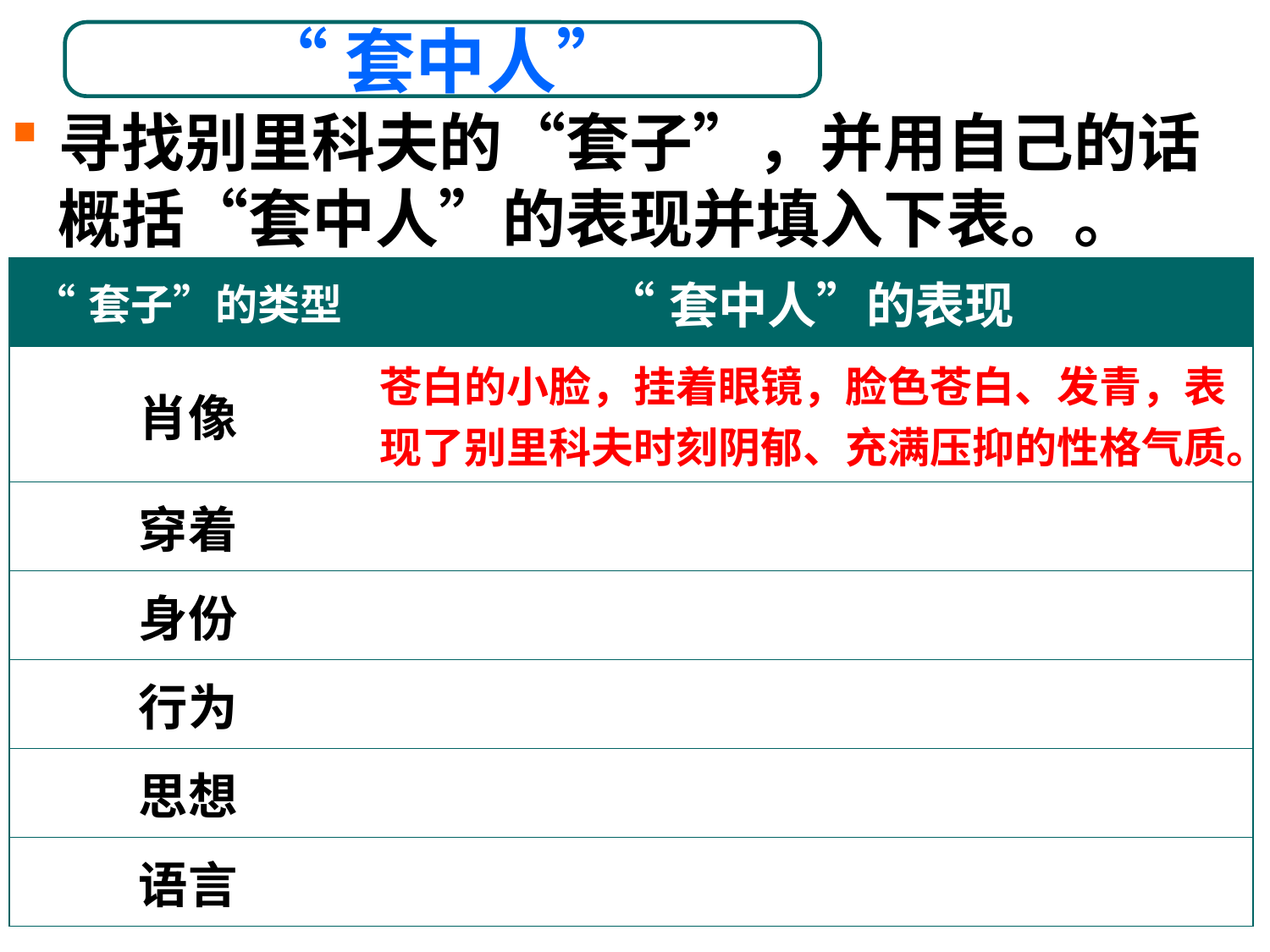

“套中人”
寻找别里科夫的“套子”，并用自己的话概括“套中人”的表现并填入下表。。
| “套子”的类型 | “套中人”的表现 |
| --- | --- |
| 肖像 | 苍白的小脸，挂着眼镜，脸色苍白、发青，表现了别里科夫时刻阴郁、充满压抑的性格气质。 |
| 穿着 |  |
| 身份 |  |
| 行为 |  |
| 思想 |  |
| 语言 |  |